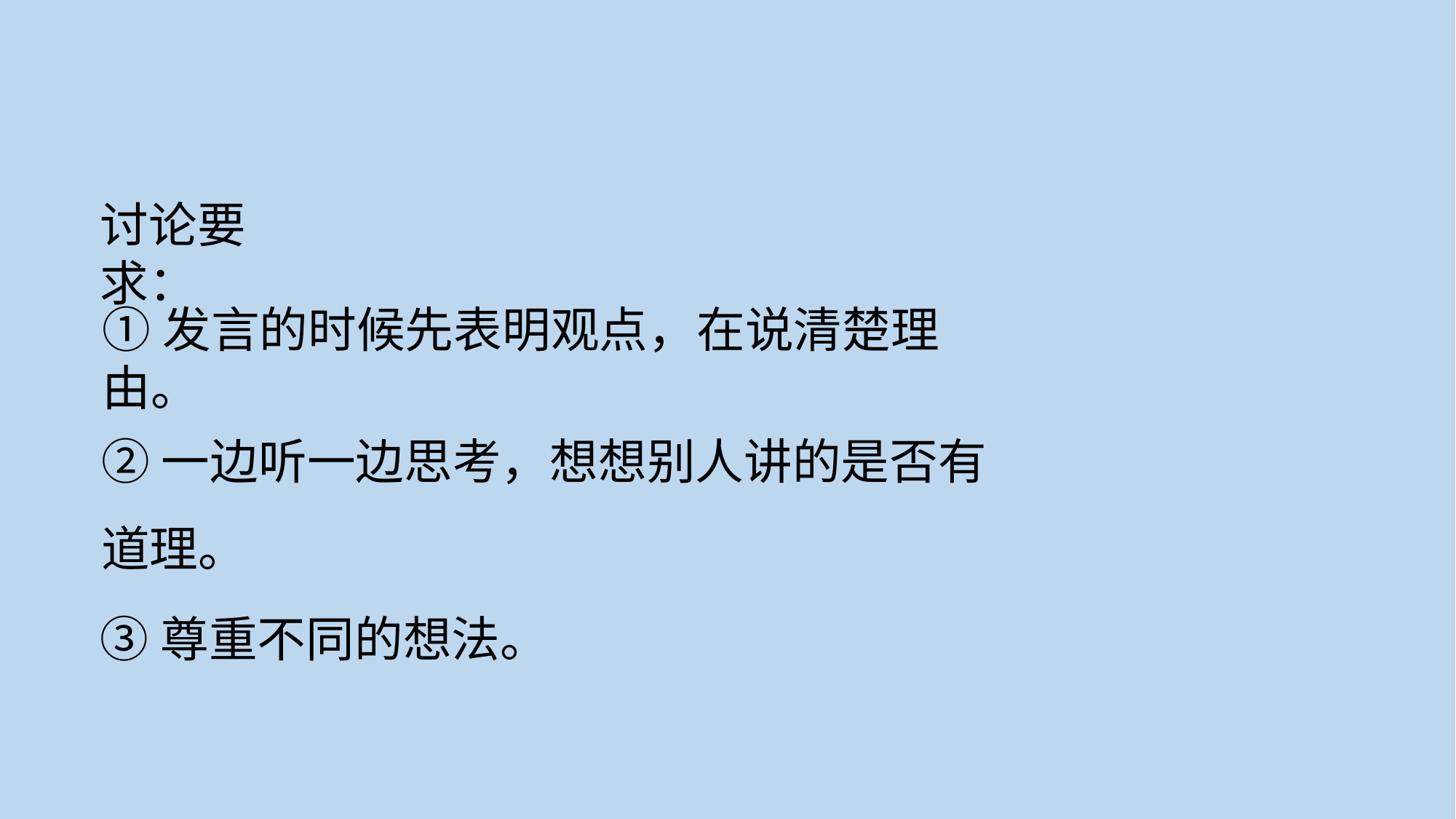

讨论要求：
①发言的时候先表明观点，在说清楚理由。
②一边听一边思考，想想别人讲的是否有道理。
③尊重不同的想法。